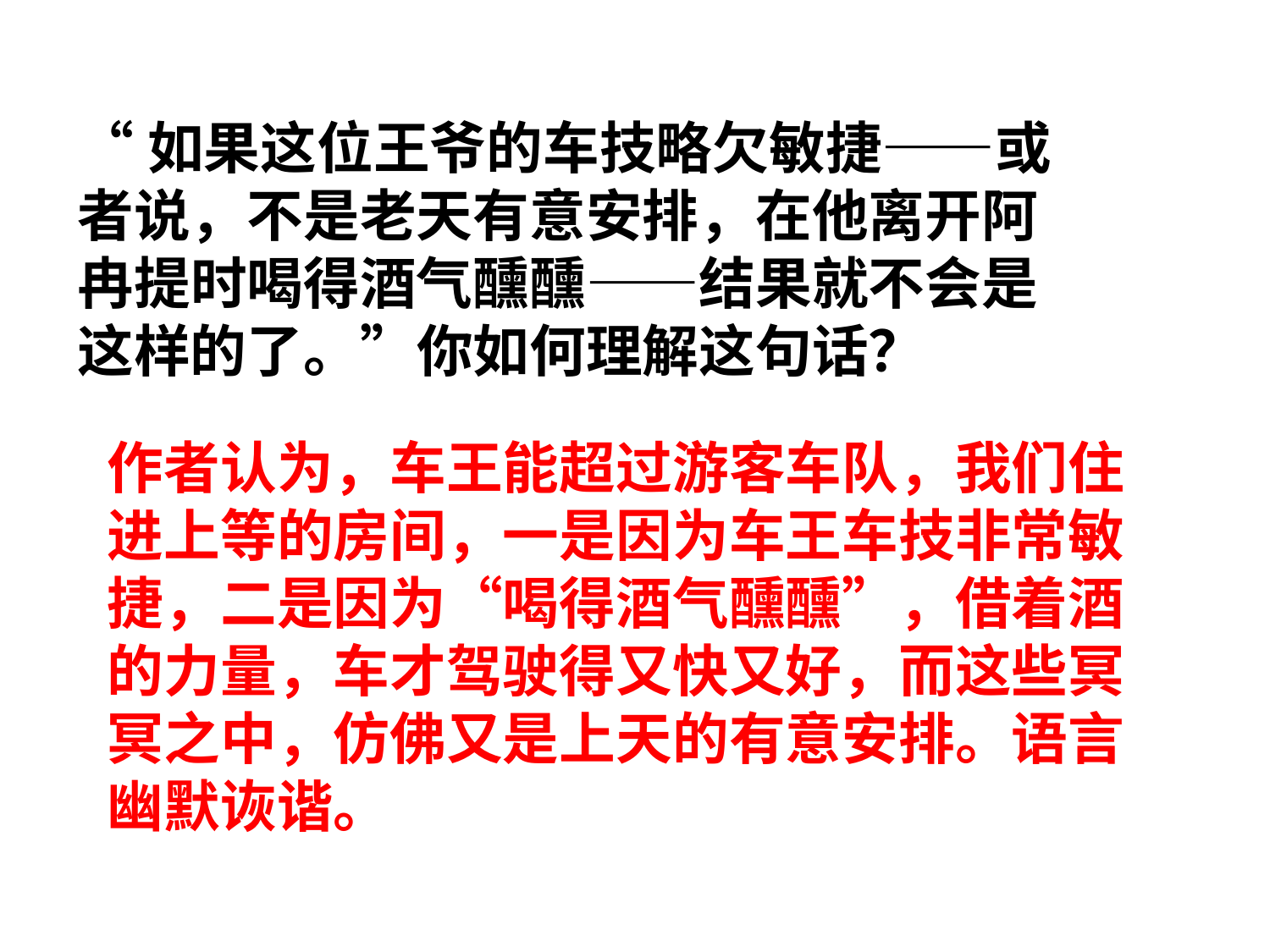

“如果这位王爷的车技略欠敏捷——或者说，不是老天有意安排，在他离开阿冉提时喝得酒气醺醺——结果就不会是这样的了。”你如何理解这句话？
作者认为，车王能超过游客车队，我们住进上等的房间，一是因为车王车技非常敏捷，二是因为“喝得酒气醺醺”，借着酒的力量，车才驾驶得又快又好，而这些冥冥之中，仿佛又是上天的有意安排。语言幽默诙谐。